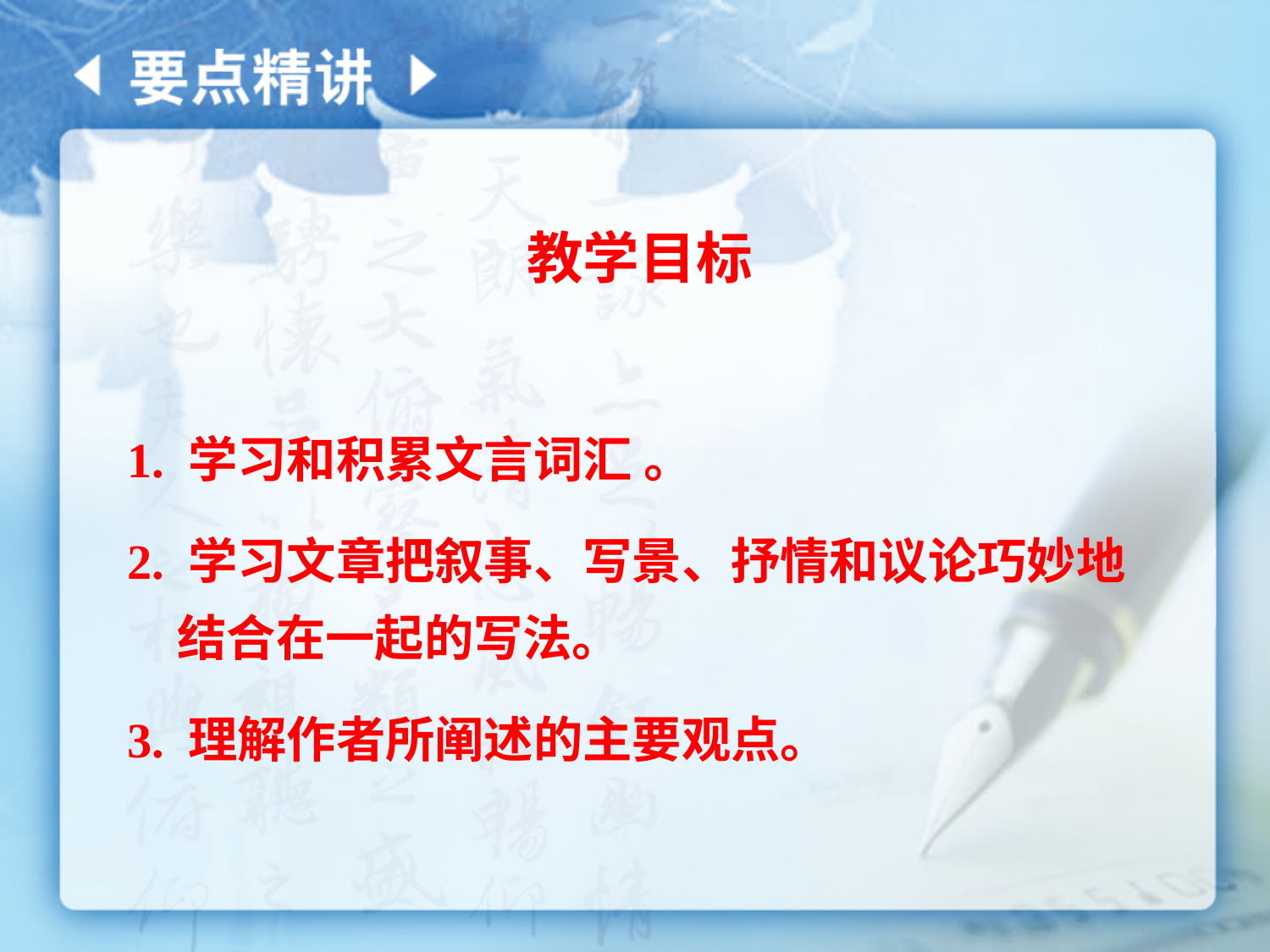

教学目标

1. 学习和积累文言词汇 。
2. 学习文章把叙事、写景、抒情和议论巧妙地结合在一起的写法。
3. 理解作者所阐述的主要观点。